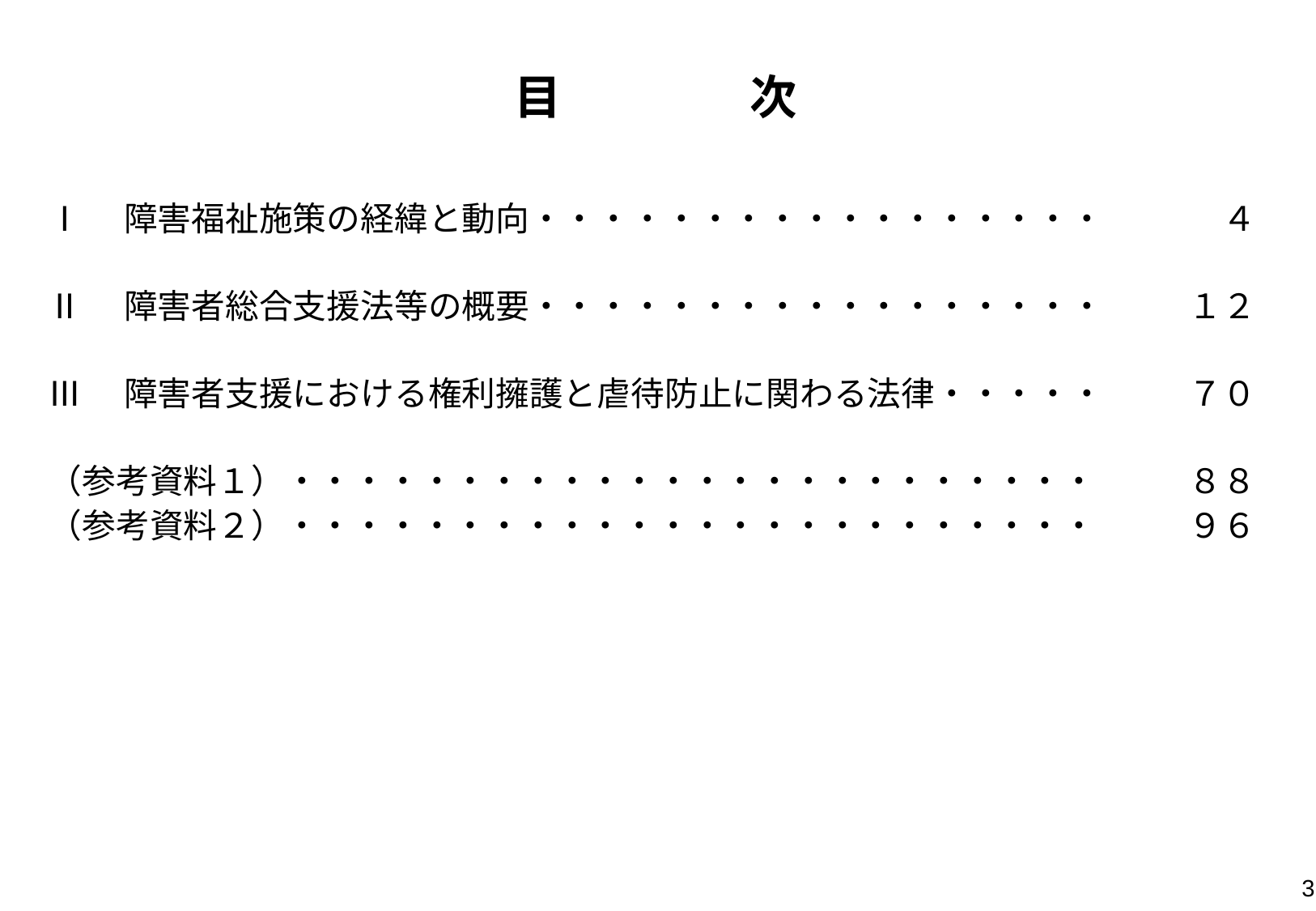

目　　　　次
Ⅰ　障害福祉施策の経緯と動向・・・・・・・・・・・・・・・・・

Ⅱ　障害者総合支援法等の概要・・・・・・・・・・・・・・・・・

Ⅲ　障害者支援における権利擁護と虐待防止に関わる法律・・・・・

（参考資料１）・・・・・・・・・・・・・・・・・・・・・・・・
（参考資料２）・・・・・・・・・・・・・・・・・・・・・・・・

 ４

１２

７０

８８
９６
3